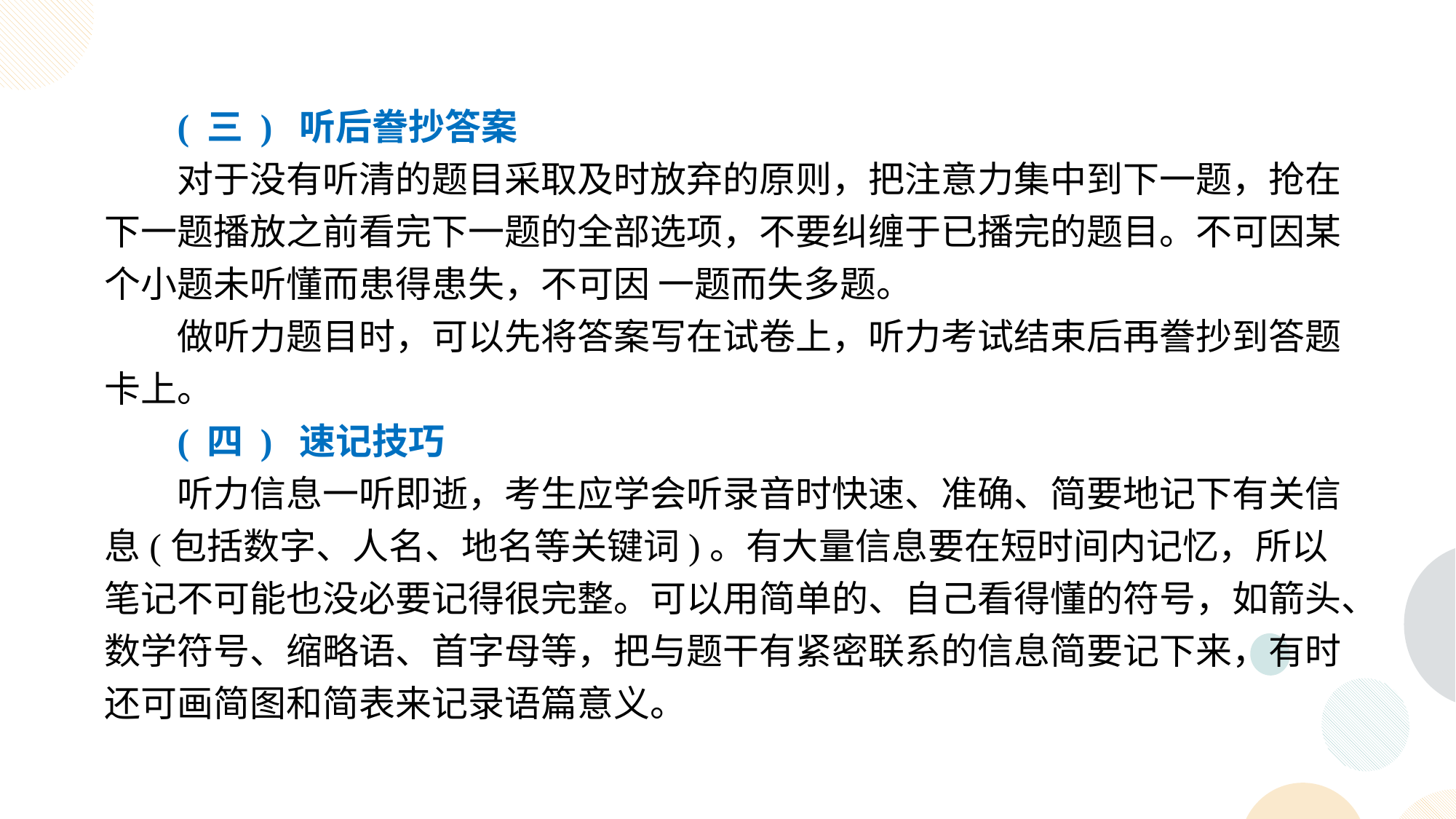

( 三 )  听后誊抄答案
对于没有听清的题目采取及时放弃的原则，把注意力集中到下一题，抢在下一题播放之前看完下一题的全部选项，不要纠缠于已播完的题目。不可因某个小题未听懂而患得患失，不可因 一题而失多题。
做听力题目时，可以先将答案写在试卷上，听力考试结束后再誊抄到答题卡上。
( 四 )  速记技巧
听力信息一听即逝，考生应学会听录音时快速、准确、简要地记下有关信息(包括数字、人名、地名等关键词)。有大量信息要在短时间内记忆，所以笔记不可能也没必要记得很完整。可以用简单的、自己看得懂的符号，如箭头、数学符号、缩略语、首字母等，把与题干有紧密联系的信息简要记下来，有时还可画简图和简表来记录语篇意义。